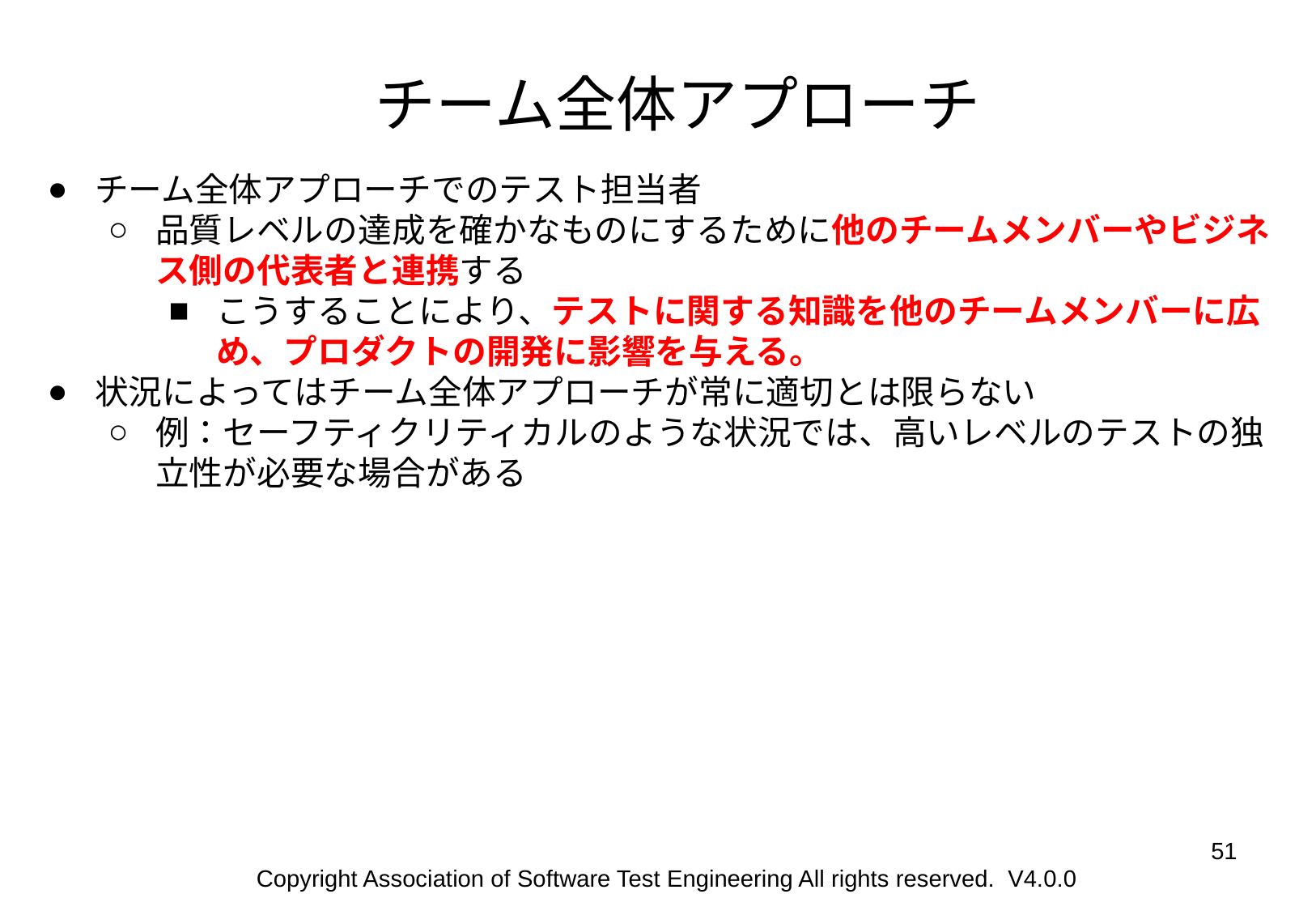

# チーム全体アプローチ
チーム全体アプローチでのテスト担当者
品質レベルの達成を確かなものにするために他のチームメンバーやビジネス側の代表者と連携する
こうすることにより、テストに関する知識を他のチームメンバーに広め、プロダクトの開発に影響を与える。
状況によってはチーム全体アプローチが常に適切とは限らない
例：セーフティクリティカルのような状況では、高いレベルのテストの独立性が必要な場合がある
51
Copyright Association of Software Test Engineering All rights reserved.  V4.0.0